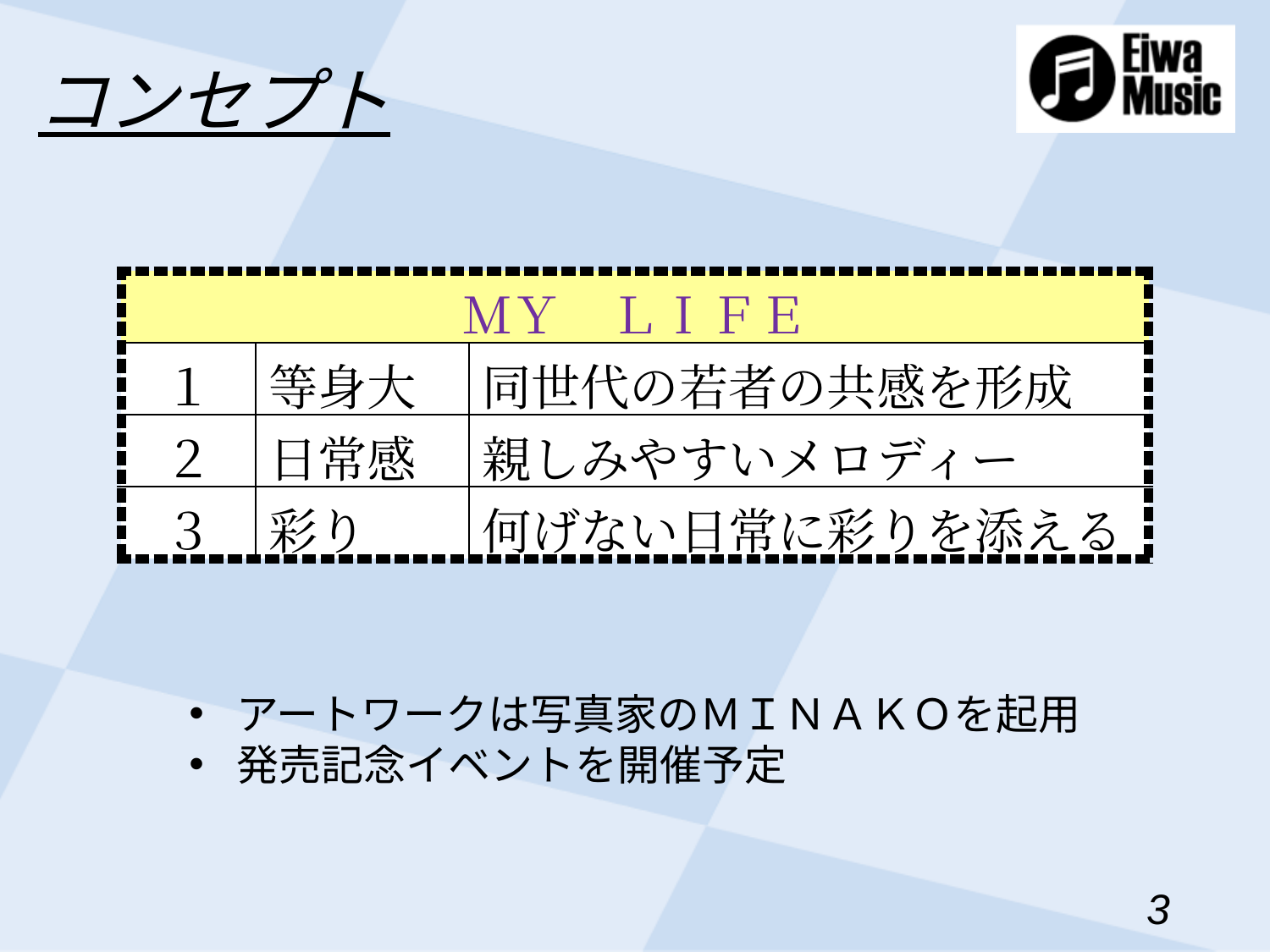

コンセプト
| ＭＹ　ＬＩＦＥ |  |  |
| --- | --- | --- |
| １ | 等身大 | 同世代の若者の共感を形成 |
| ２ | 日常感 | 親しみやすいメロディー |
| ３ | 彩り | 何げない日常に彩りを添える |
アートワークは写真家のＭＩＮＡＫＯを起用
発売記念イベントを開催予定
3